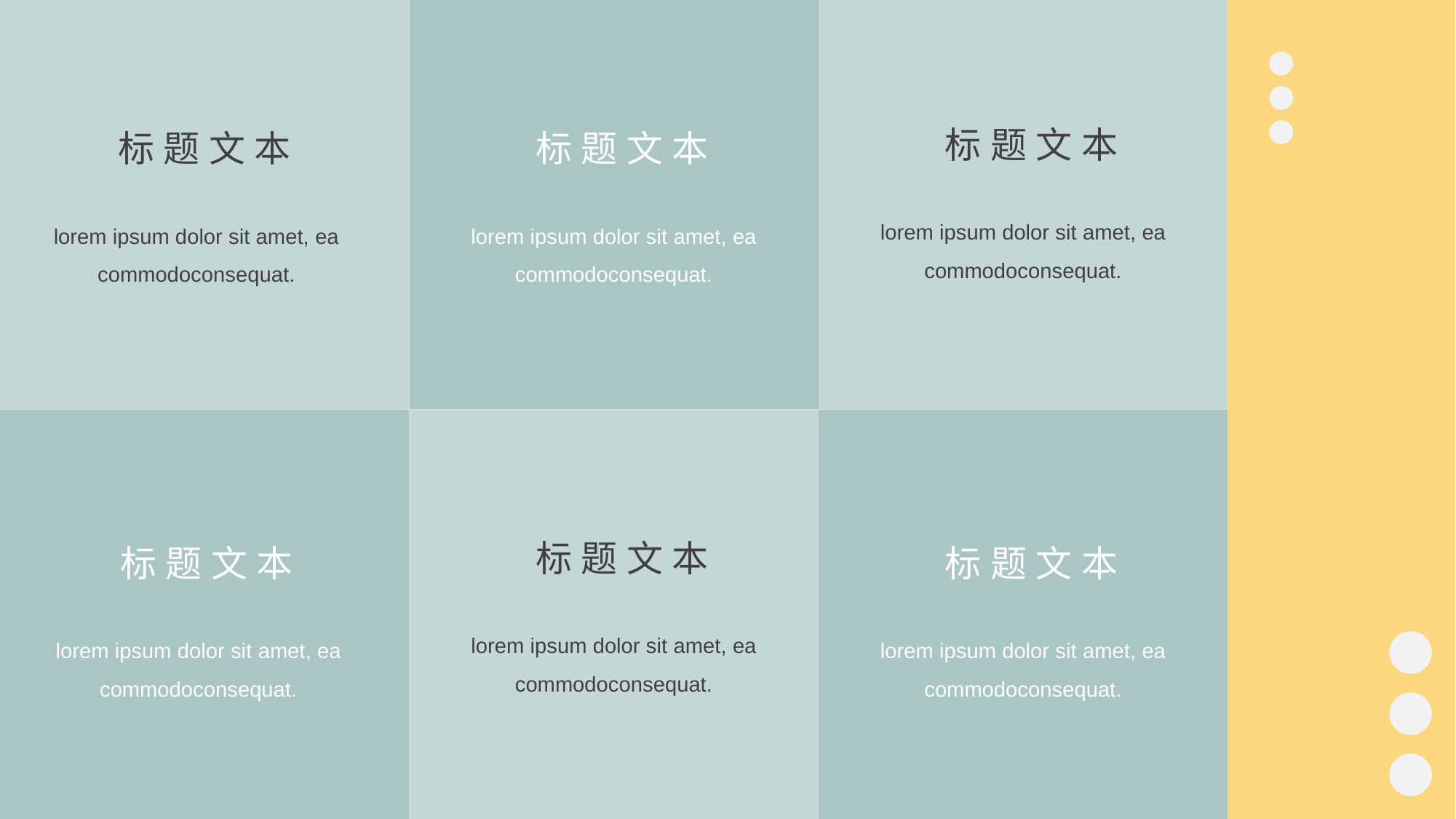

标题文本
标题文本
标题文本
lorem ipsum dolor sit amet, ea commodoconsequat.
lorem ipsum dolor sit amet, ea commodoconsequat.
lorem ipsum dolor sit amet, ea commodoconsequat.

标题文本
标题文本
标题文本
lorem ipsum dolor sit amet, ea commodoconsequat.
lorem ipsum dolor sit amet, ea commodoconsequat.
lorem ipsum dolor sit amet, ea commodoconsequat.